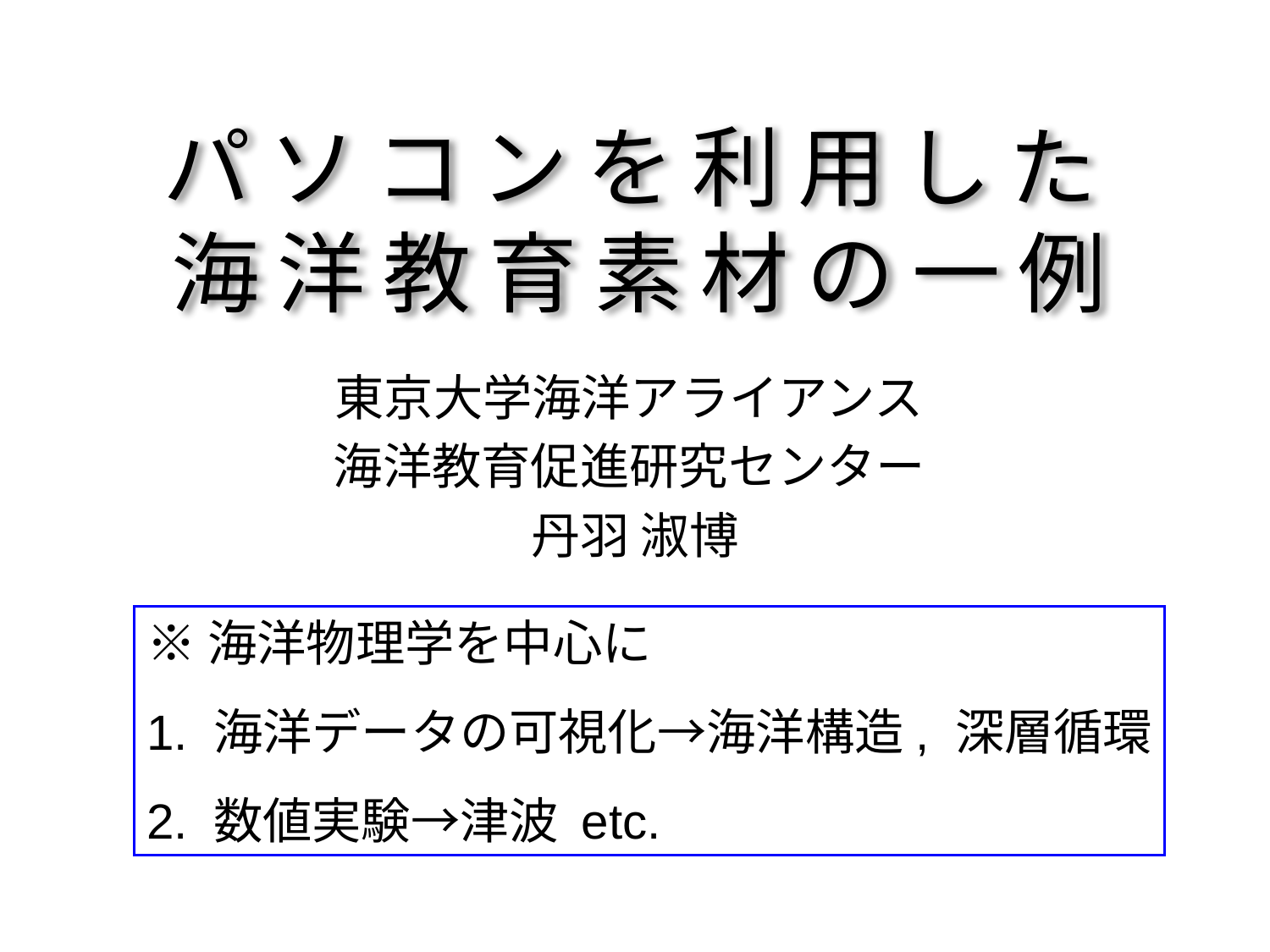

# パソコンを利用した 海洋教育素材の一例
東京大学海洋アライアンス
海洋教育促進研究センター
丹羽 淑博
※海洋物理学を中心に
1. 海洋データの可視化→海洋構造, 深層循環
2. 数値実験→津波 etc.